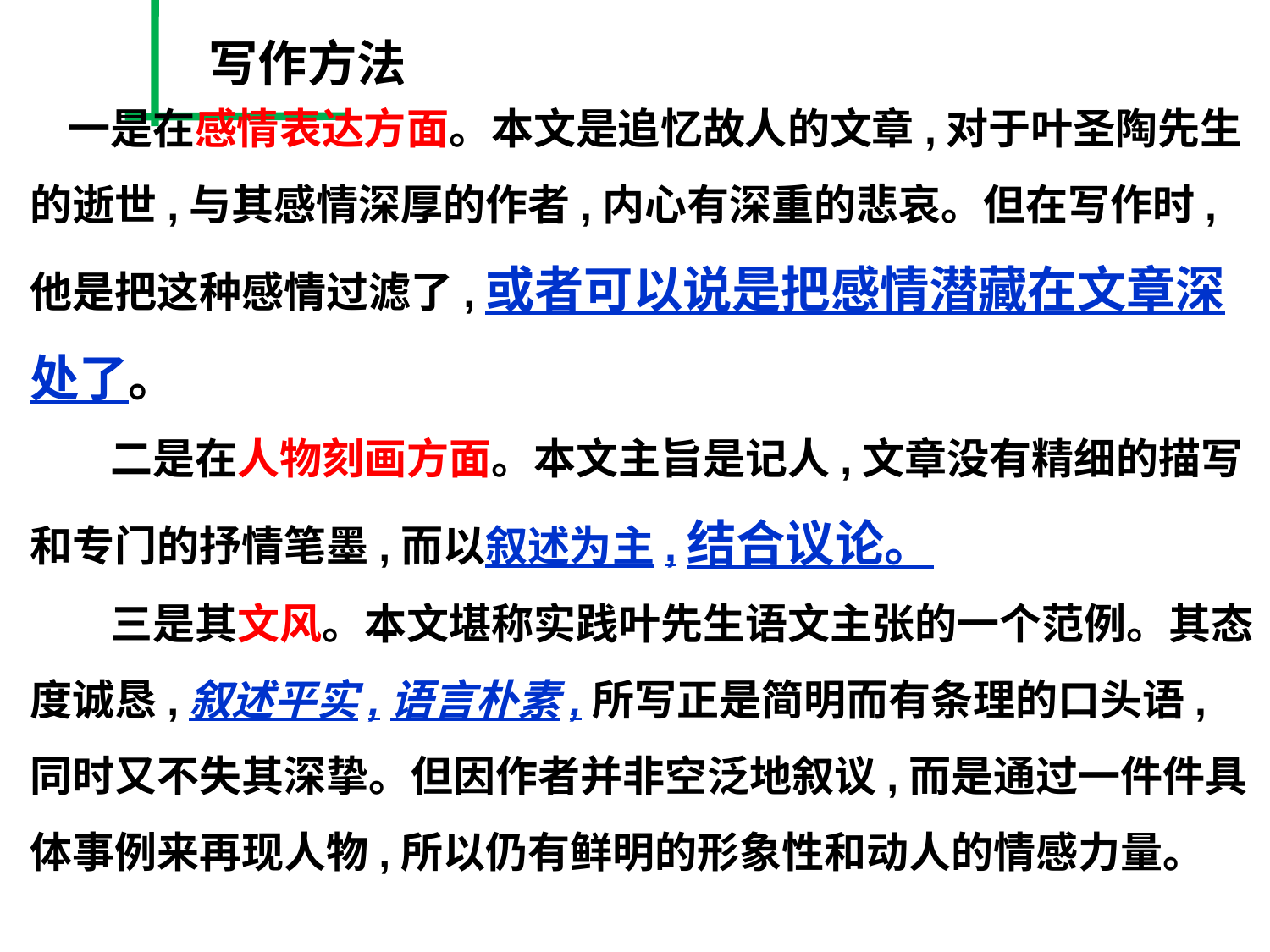

写作方法
　      一是在感情表达方面。本文是追忆故人的文章,对于叶圣陶先生的逝世,与其感情深厚的作者,内心有深重的悲哀。但在写作时,他是把这种感情过滤了,或者可以说是把感情潜藏在文章深处了。
　    二是在人物刻画方面。本文主旨是记人,文章没有精细的描写和专门的抒情笔墨,而以叙述为主,结合议论。
　    三是其文风。本文堪称实践叶先生语文主张的一个范例。其态度诚恳,叙述平实,语言朴素,所写正是简明而有条理的口头语,同时又不失其深挚。但因作者并非空泛地叙议,而是通过一件件具体事例来再现人物,所以仍有鲜明的形象性和动人的情感力量。